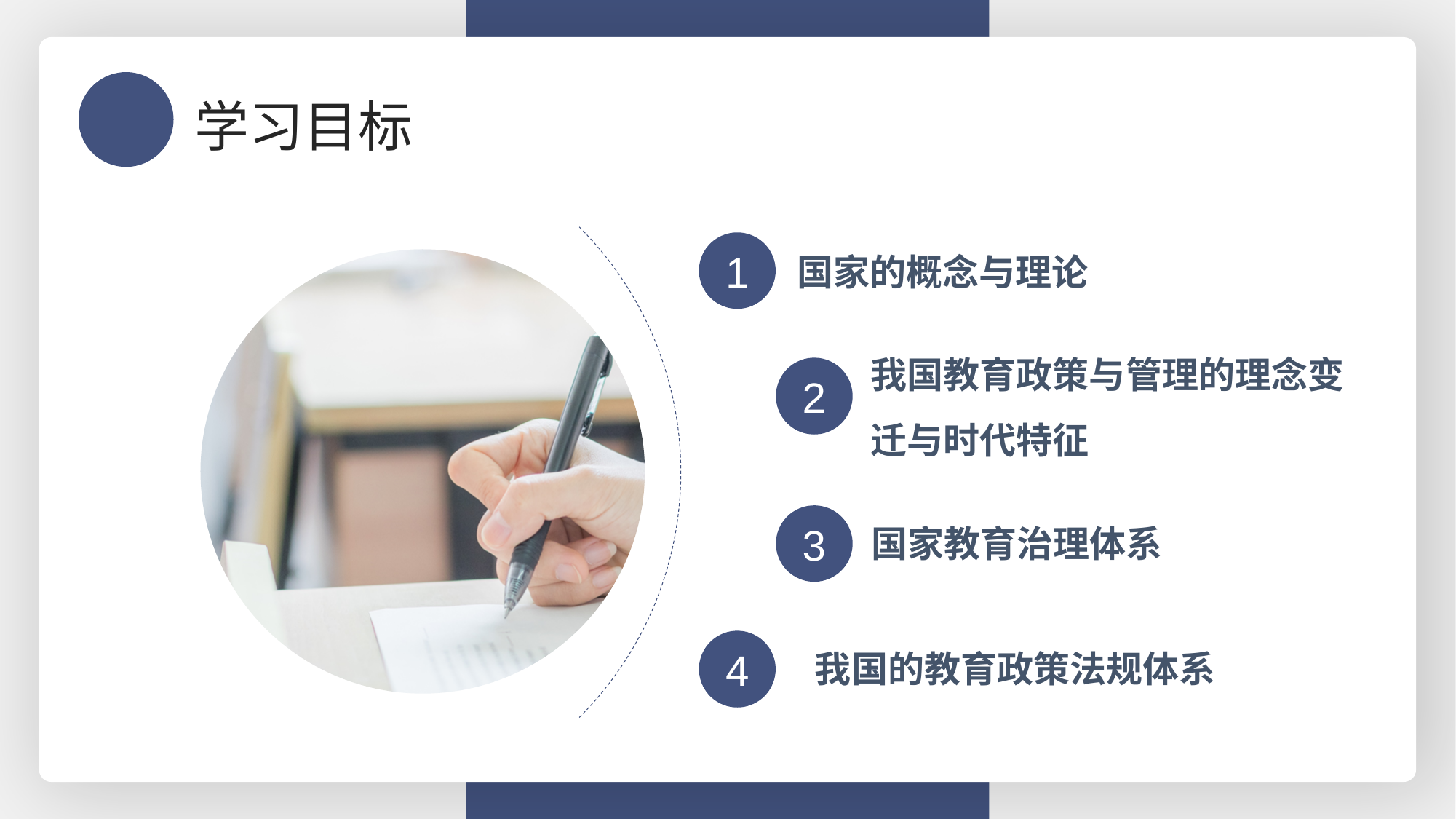

学习目标

国家的概念与理论
1

我国教育政策与管理的理念变迁与时代特征
2
国家教育治理体系
3
我国的教育政策法规体系
4